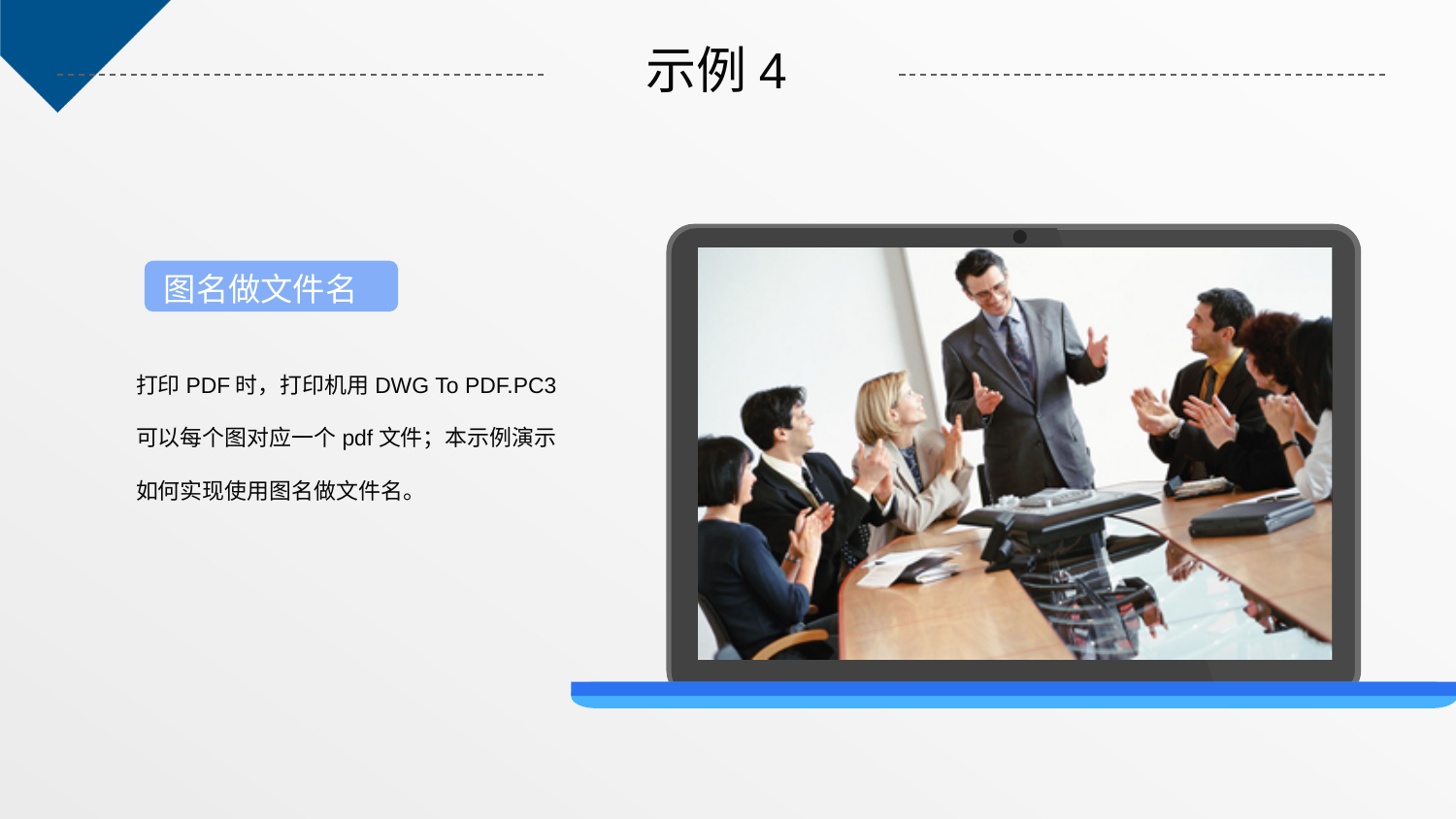

示例4

图名做文件名
打印PDF时，打印机用DWG To PDF.PC3可以每个图对应一个pdf文件；本示例演示如何实现使用图名做文件名。